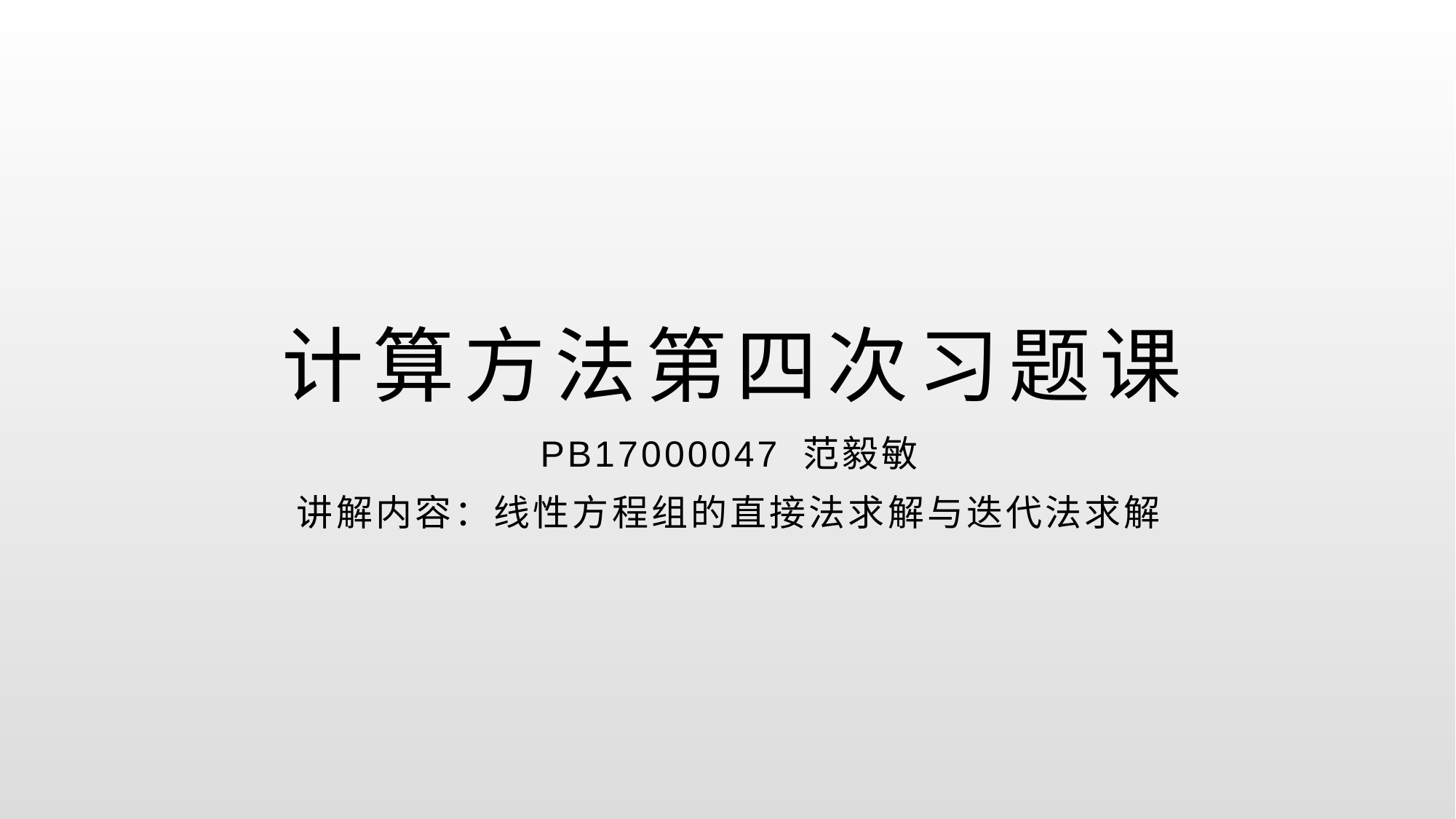

# 计算方法第四次习题课
PB17000047 范毅敏
讲解内容：线性方程组的直接法求解与迭代法求解